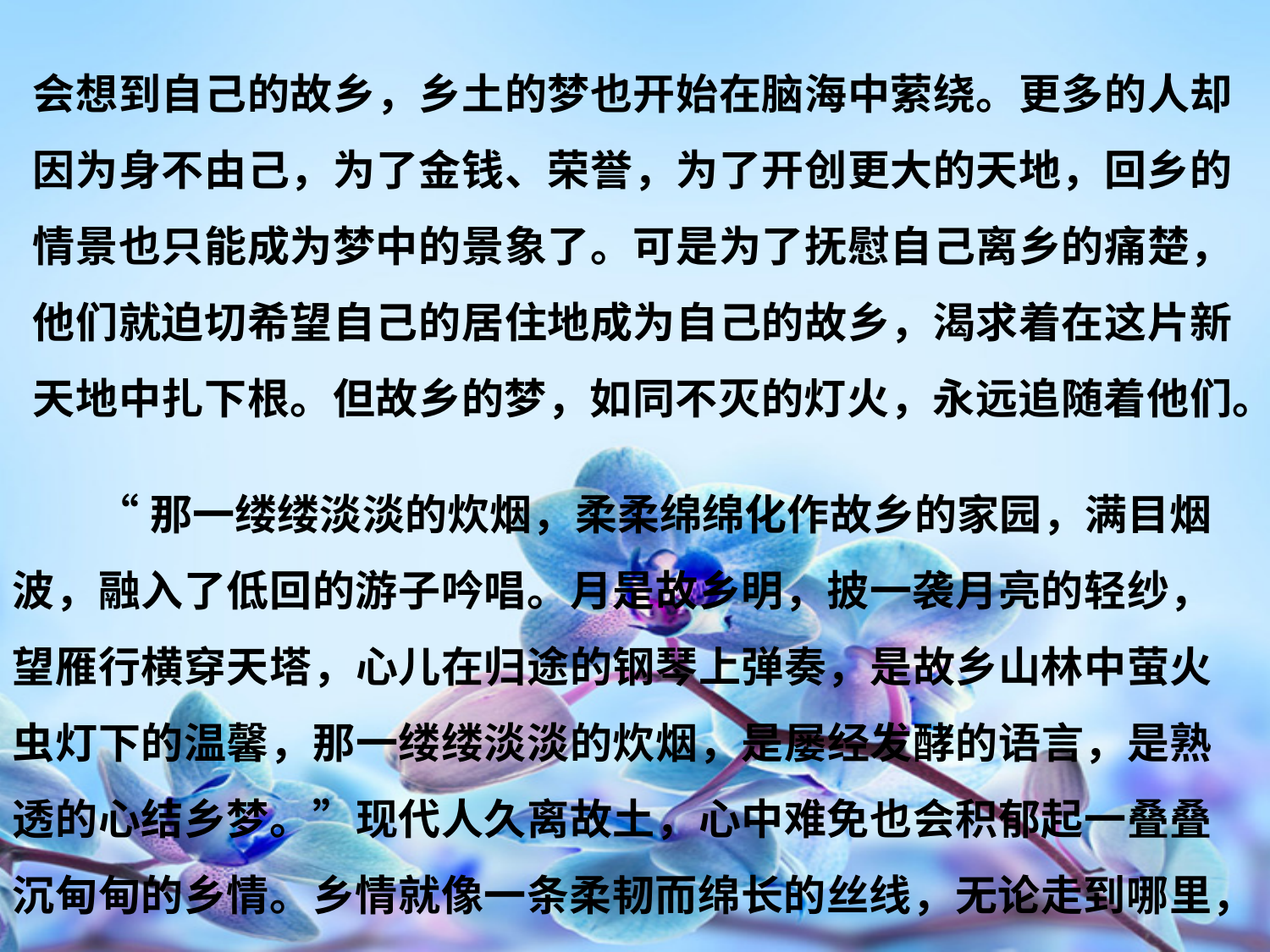

会想到自己的故乡，乡土的梦也开始在脑海中萦绕。更多的人却因为身不由己，为了金钱、荣誉，为了开创更大的天地，回乡的情景也只能成为梦中的景象了。可是为了抚慰自己离乡的痛楚，他们就迫切希望自己的居住地成为自己的故乡，渴求着在这片新天地中扎下根。但故乡的梦，如同不灭的灯火，永远追随着他们。

“那一缕缕淡淡的炊烟，柔柔绵绵化作故乡的家园，满目烟波，融入了低回的游子吟唱。月是故乡明，披一袭月亮的轻纱，望雁行横穿天塔，心儿在归途的钢琴上弹奏，是故乡山林中萤火虫灯下的温馨，那一缕缕淡淡的炊烟，是屡经发酵的语言，是熟透的心结乡梦。”现代人久离故土，心中难免也会积郁起一叠叠沉甸甸的乡情。乡情就像一条柔韧而绵长的丝线，无论走到哪里，